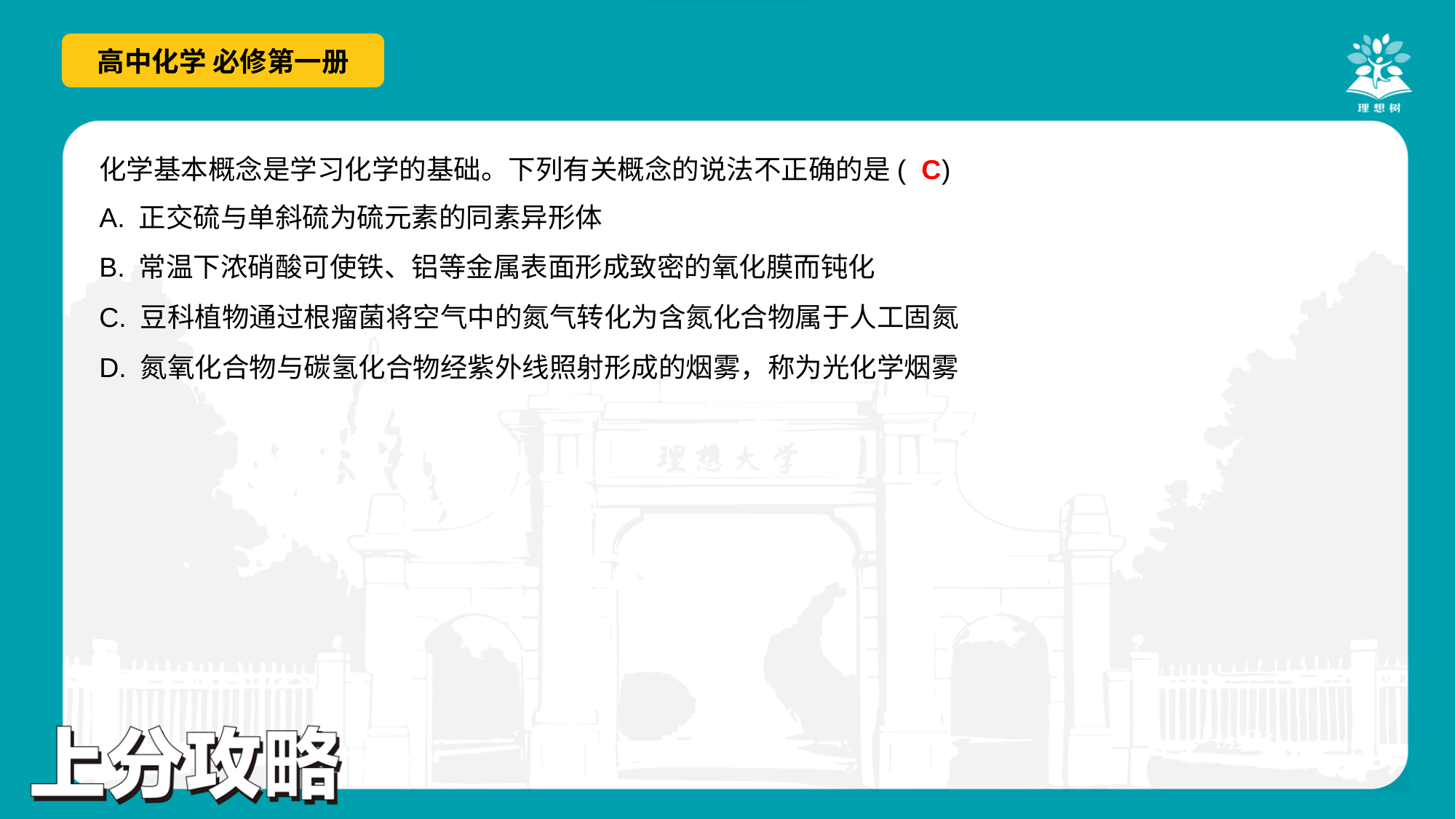

C
化学基本概念是学习化学的基础。下列有关概念的说法不正确的是(     )
A. 正交硫与单斜硫为硫元素的同素异形体
B. 常温下浓硝酸可使铁、铝等金属表面形成致密的氧化膜而钝化
C. 豆科植物通过根瘤菌将空气中的氮气转化为含氮化合物属于人工固氮
D. 氮氧化合物与碳氢化合物经紫外线照射形成的烟雾，称为光化学烟雾